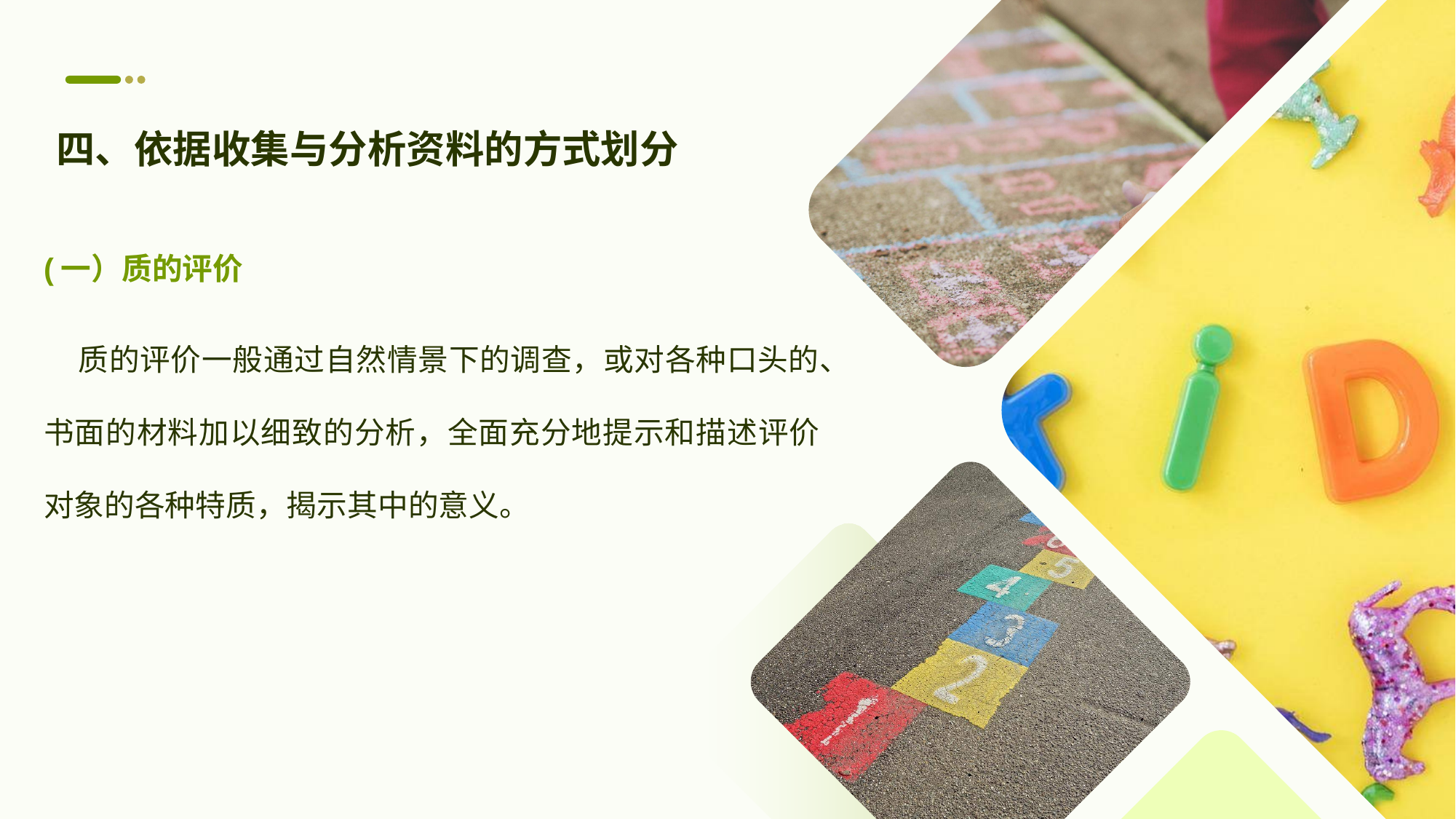

四、依据收集与分析资料的方式划分

(一）质的评价
   质的评价一般通过自然情景下的调查，或对各种口头的、书面的材料加以细致的分析，全面充分地提示和描述评价对象的各种特质，揭示其中的意义。